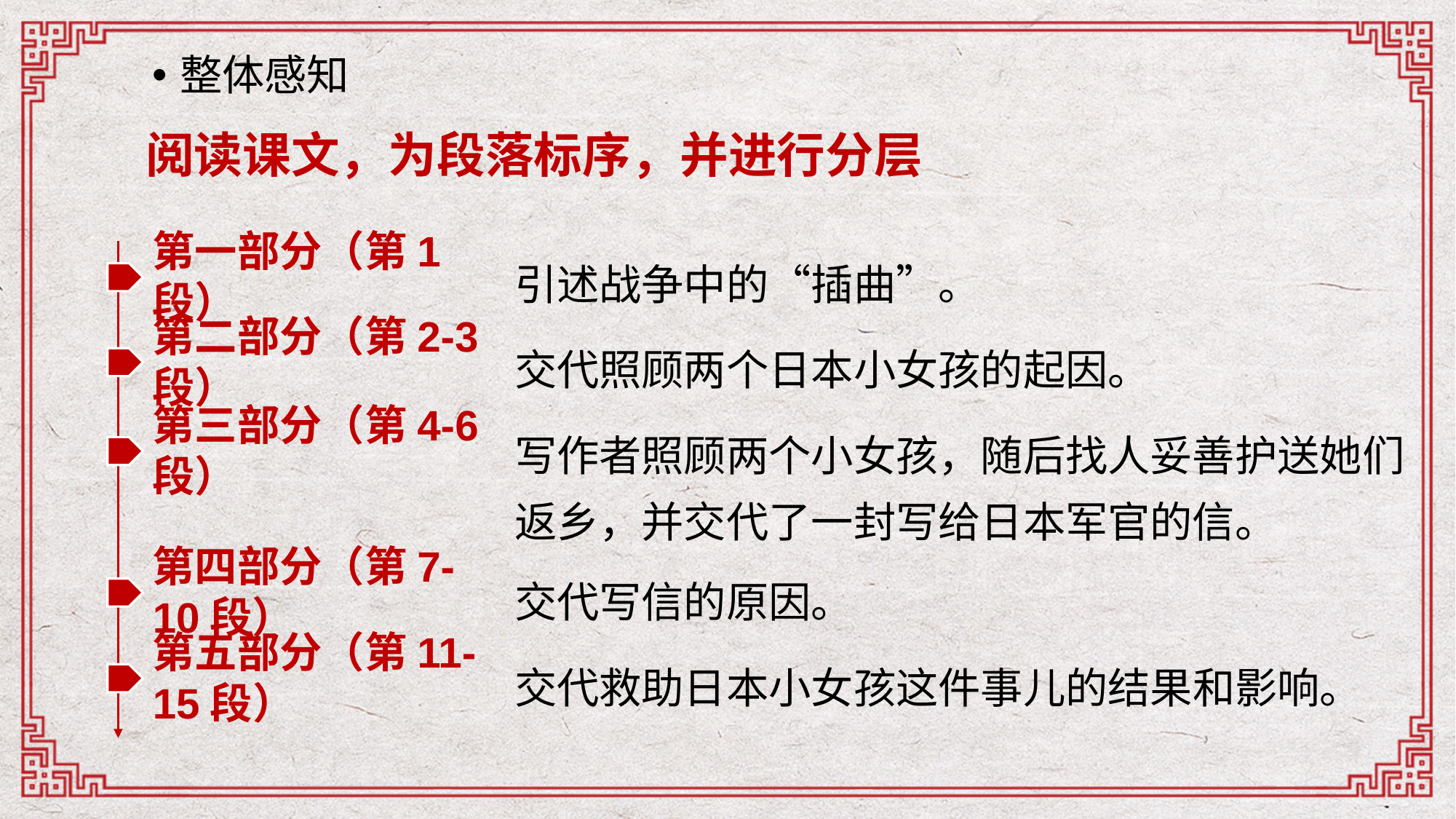

整体感知
阅读课文，为段落标序，并进行分层
引述战争中的“插曲”。
第一部分（第1段）

交代照顾两个日本小女孩的起因。
第二部分（第2-3段）

写作者照顾两个小女孩，随后找人妥善护送她们返乡，并交代了一封写给日本军官的信。
第三部分（第4-6段）

交代写信的原因。
第四部分（第7-10段）

交代救助日本小女孩这件事儿的结果和影响。
第五部分（第11-15段）